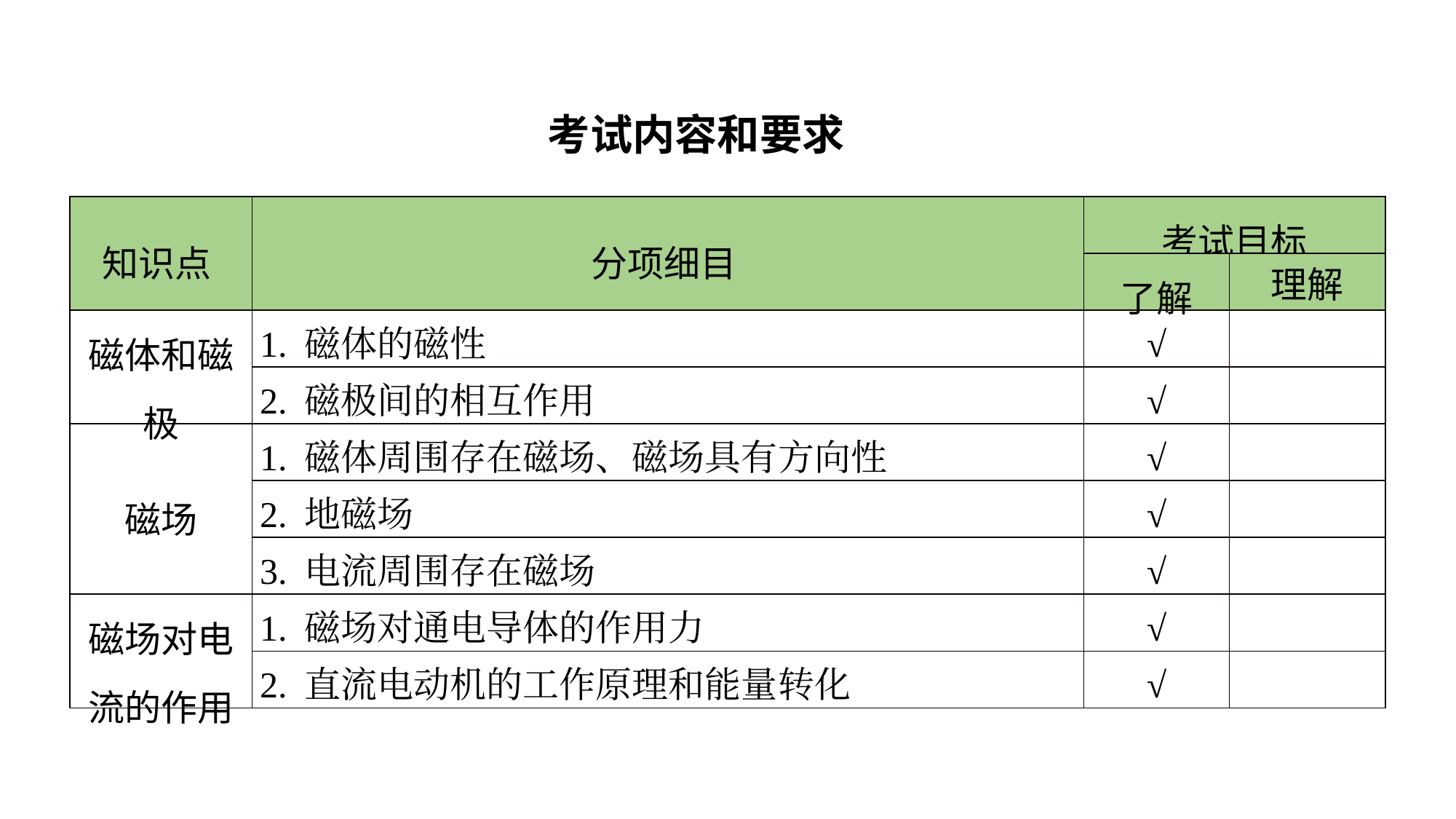

考试内容和要求
| 知识点 | 分项细目 | 考试目标 |  |
| --- | --- | --- | --- |
|  |  | 了解 | 理解 |
| 磁体和磁极 | 1. 磁体的磁性 | √ |  |
|  | 2. 磁极间的相互作用 | √ |  |
| 磁场 | 1. 磁体周围存在磁场、磁场具有方向性 | √ |  |
|  | 2. 地磁场 | √ |  |
|  | 3. 电流周围存在磁场 | √ |  |
| 磁场对电流的作用 | 1. 磁场对通电导体的作用力 | √ |  |
|  | 2. 直流电动机的工作原理和能量转化 | √ |  |